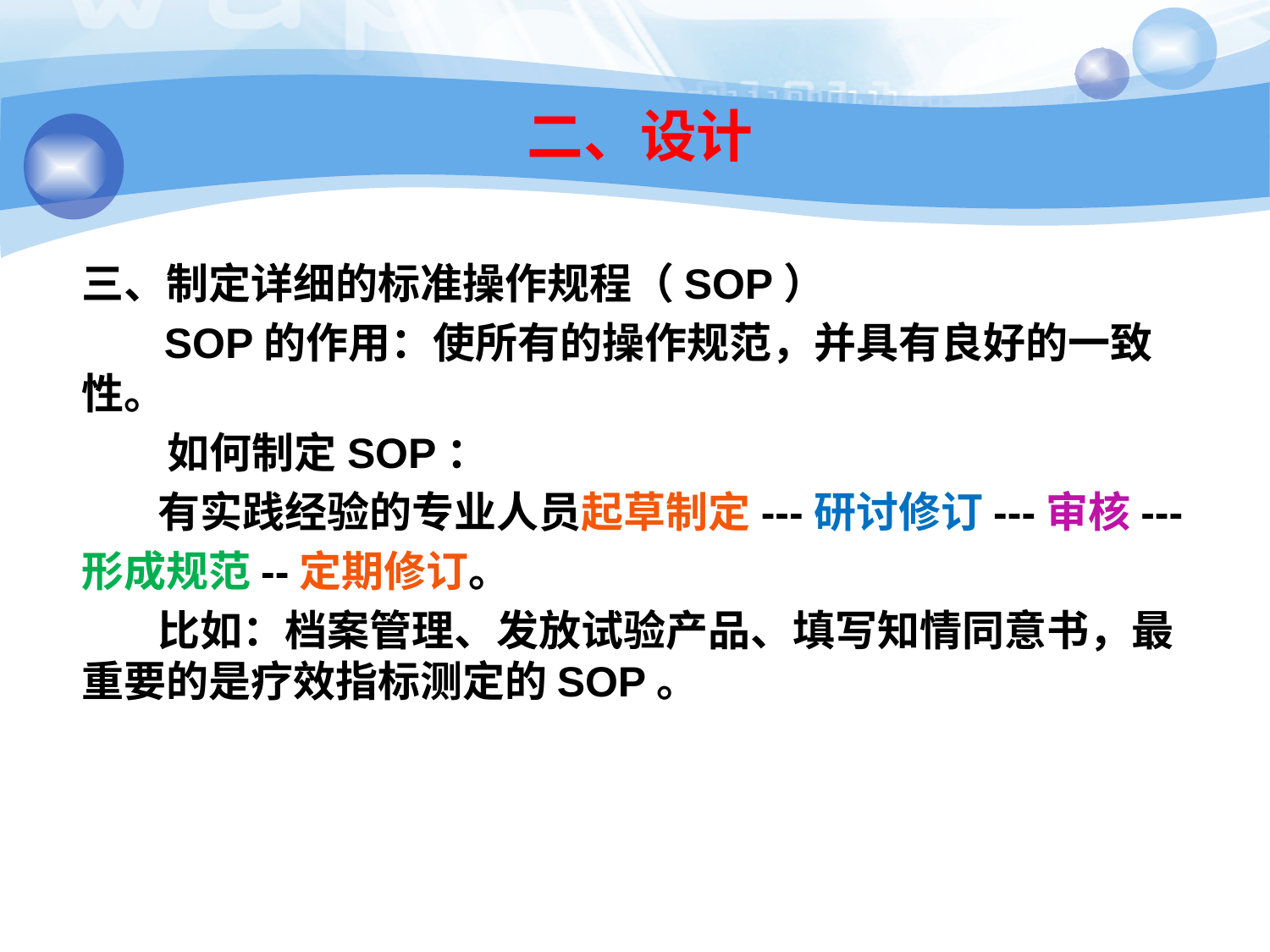

# 二、设计
三、制定详细的标准操作规程（SOP）
       SOP的作用：使所有的操作规范，并具有良好的一致性。
        如何制定SOP：
       有实践经验的专业人员起草制定---研讨修订---审核---
形成规范--定期修订。
       比如：档案管理、发放试验产品、填写知情同意书，最重要的是疗效指标测定的SOP。